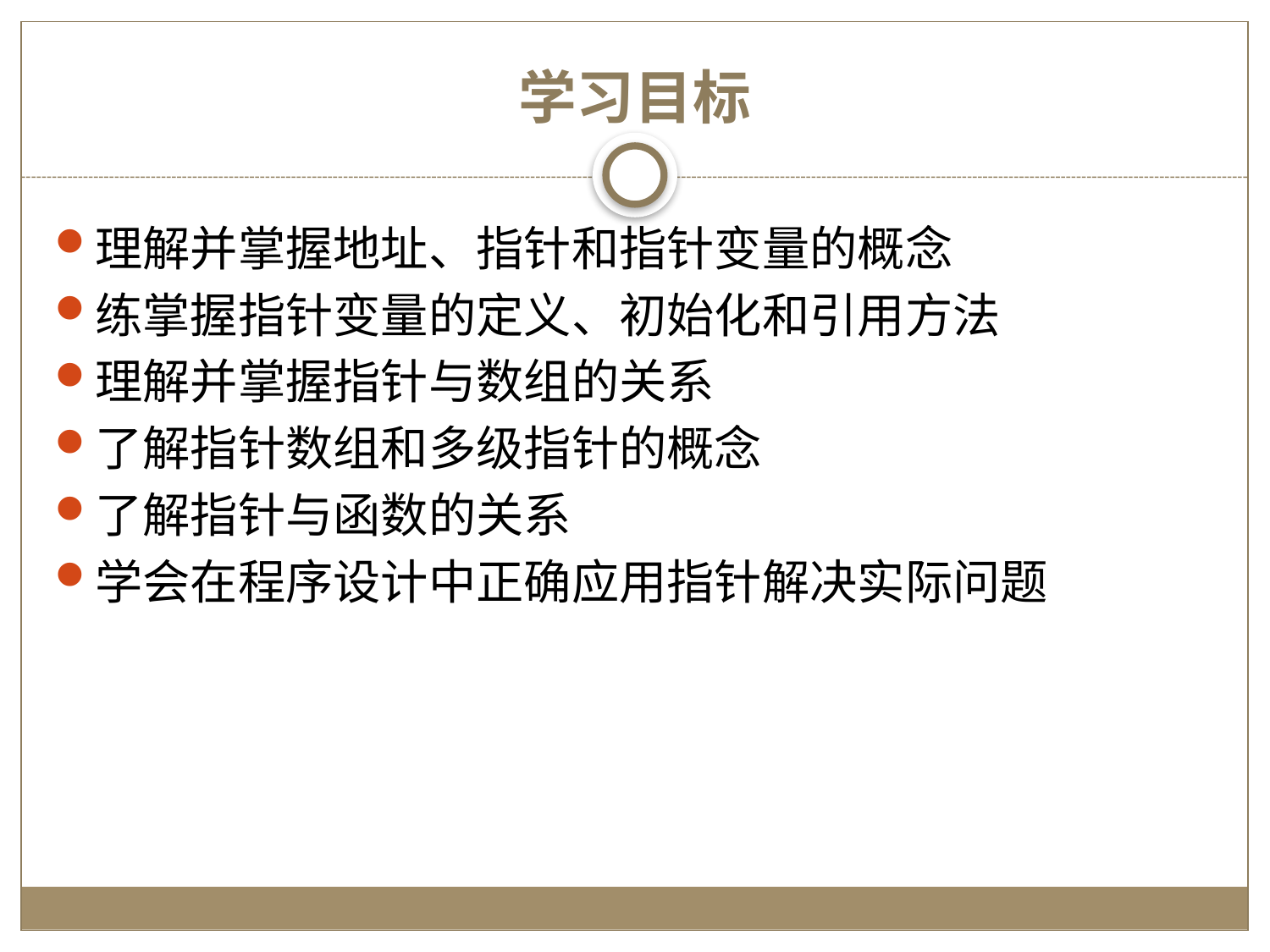

# 学习目标
理解并掌握地址、指针和指针变量的概念
练掌握指针变量的定义、初始化和引用方法
理解并掌握指针与数组的关系
了解指针数组和多级指针的概念
了解指针与函数的关系
学会在程序设计中正确应用指针解决实际问题